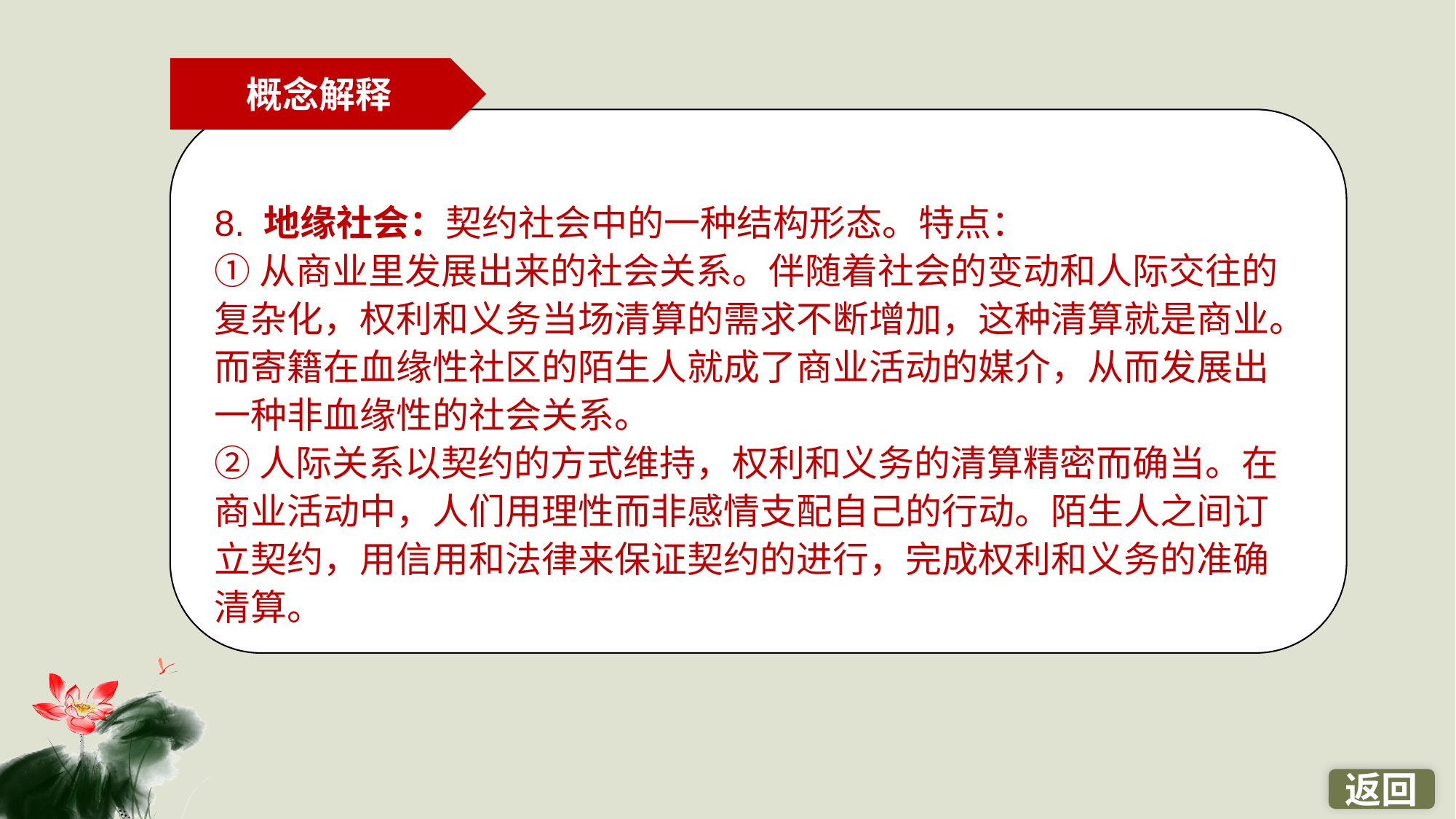

概念解释

8. 地缘社会：契约社会中的一种结构形态。特点：
①从商业里发展出来的社会关系。伴随着社会的变动和人际交往的复杂化，权利和义务当场清算的需求不断增加，这种清算就是商业。而寄籍在血缘性社区的陌生人就成了商业活动的媒介，从而发展出一种非血缘性的社会关系。
②人际关系以契约的方式维持，权利和义务的清算精密而确当。在商业活动中，人们用理性而非感情支配自己的行动。陌生人之间订立契约，用信用和法律来保证契约的进行，完成权利和义务的准确清算。
返回